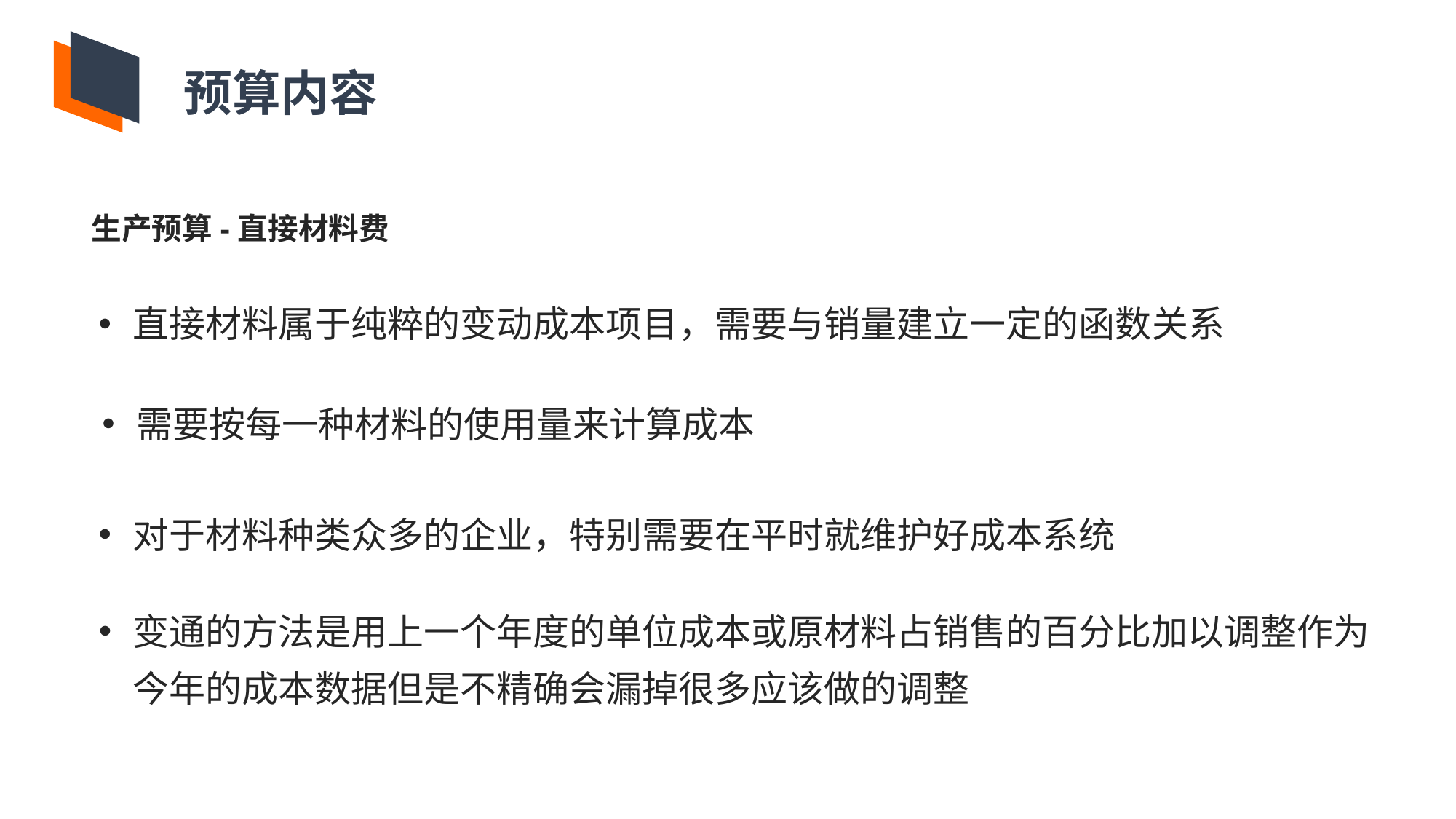

预算内容
生产预算-直接材料费

直接材料属于纯粹的变动成本项目，需要与销量建立一定的函数关系

需要按每一种材料的使用量来计算成本

对于材料种类众多的企业，特别需要在平时就维护好成本系统

变通的方法是用上一个年度的单位成本或原材料占销售的百分比加以调整作为今年的成本数据但是不精确会漏掉很多应该做的调整